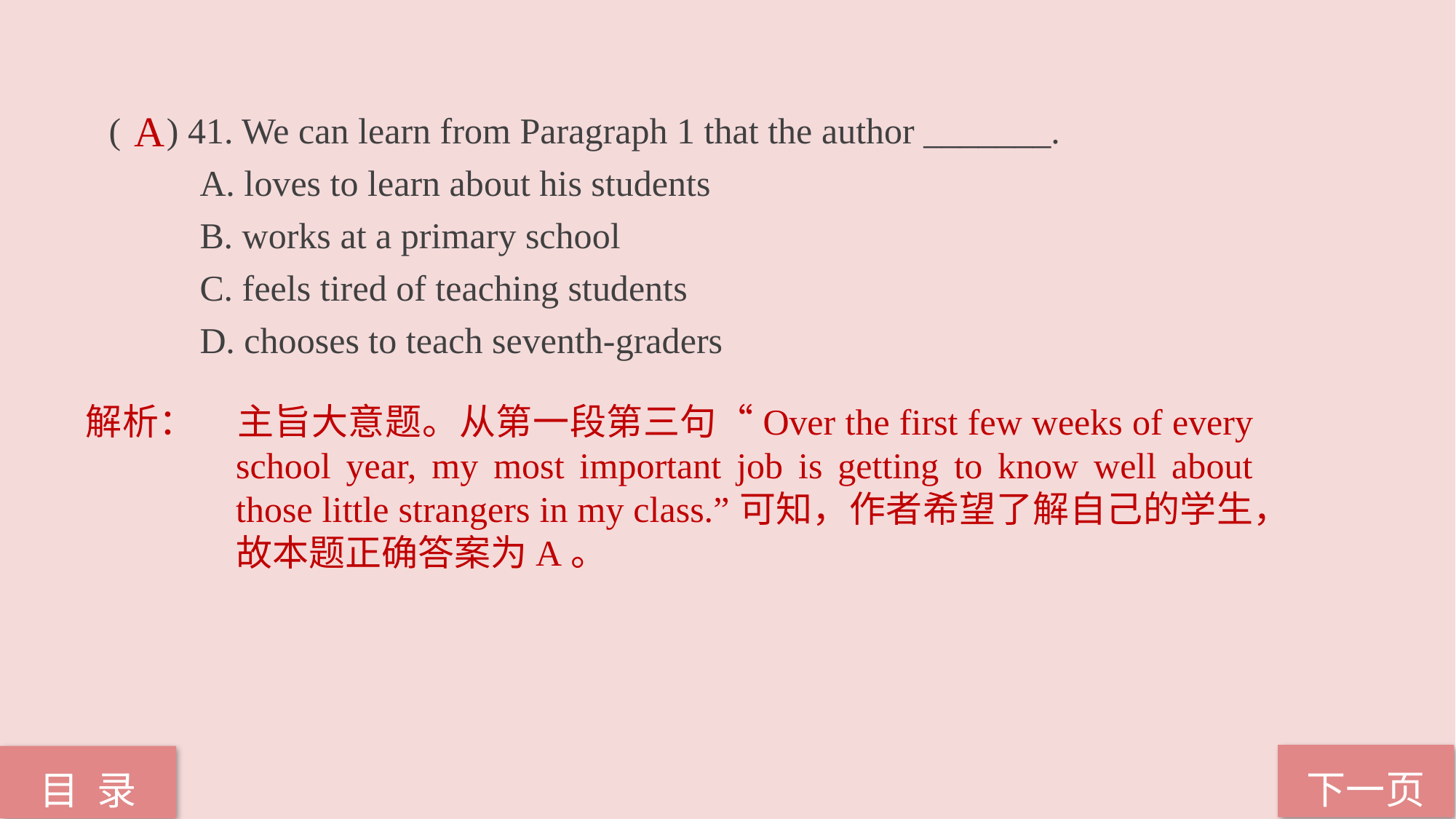

(     ) 41. We can learn from Paragraph 1 that the author _______.
          A. loves to learn about his students
          B. works at a primary school
          C. feels tired of teaching students
          D. chooses to teach seventh-graders
A
解析：	主旨大意题。从第一段第三句“Over the first few weeks of every school year, my most important job is getting to know well about those little strangers in my class.”可知，作者希望了解自己的学生，故本题正确答案为A。